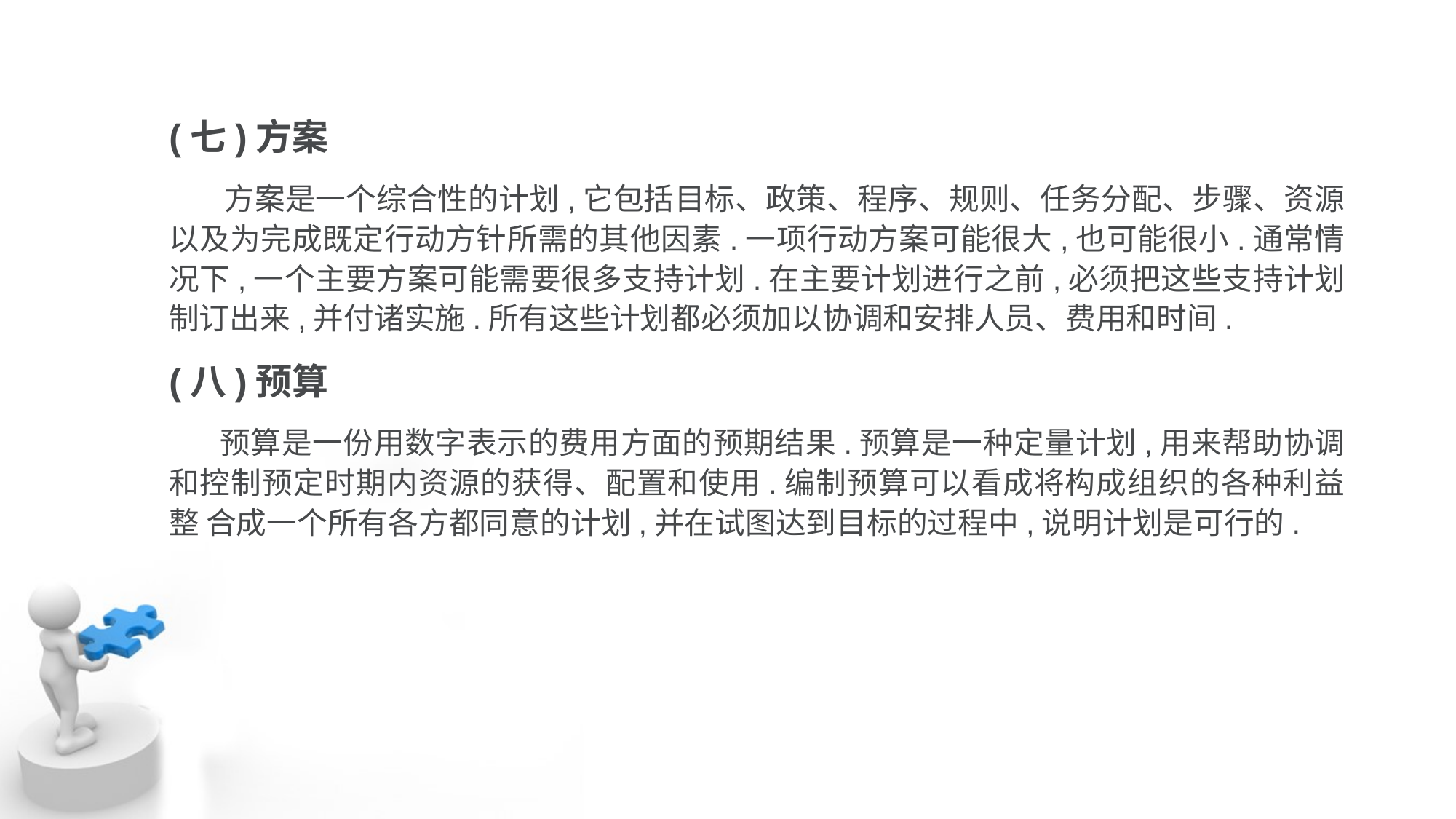

(七)方案
       方案是一个综合性的计划,它包括目标、政策、程序、规则、任务分配、步骤、资源 以及为完成既定行动方针所需的其他因素.一项行动方案可能很大,也可能很小.通常情 况下,一个主要方案可能需要很多支持计划.在主要计划进行之前,必须把这些支持计划 制订出来,并付诸实施.所有这些计划都必须加以协调和安排人员、费用和时间.
(八)预算
      预算是一份用数字表示的费用方面的预期结果.预算是一种定量计划,用来帮助协调 和控制预定时期内资源的获得、配置和使用.编制预算可以看成将构成组织的各种利益整 合成一个所有各方都同意的计划,并在试图达到目标的过程中,说明计划是可行的.